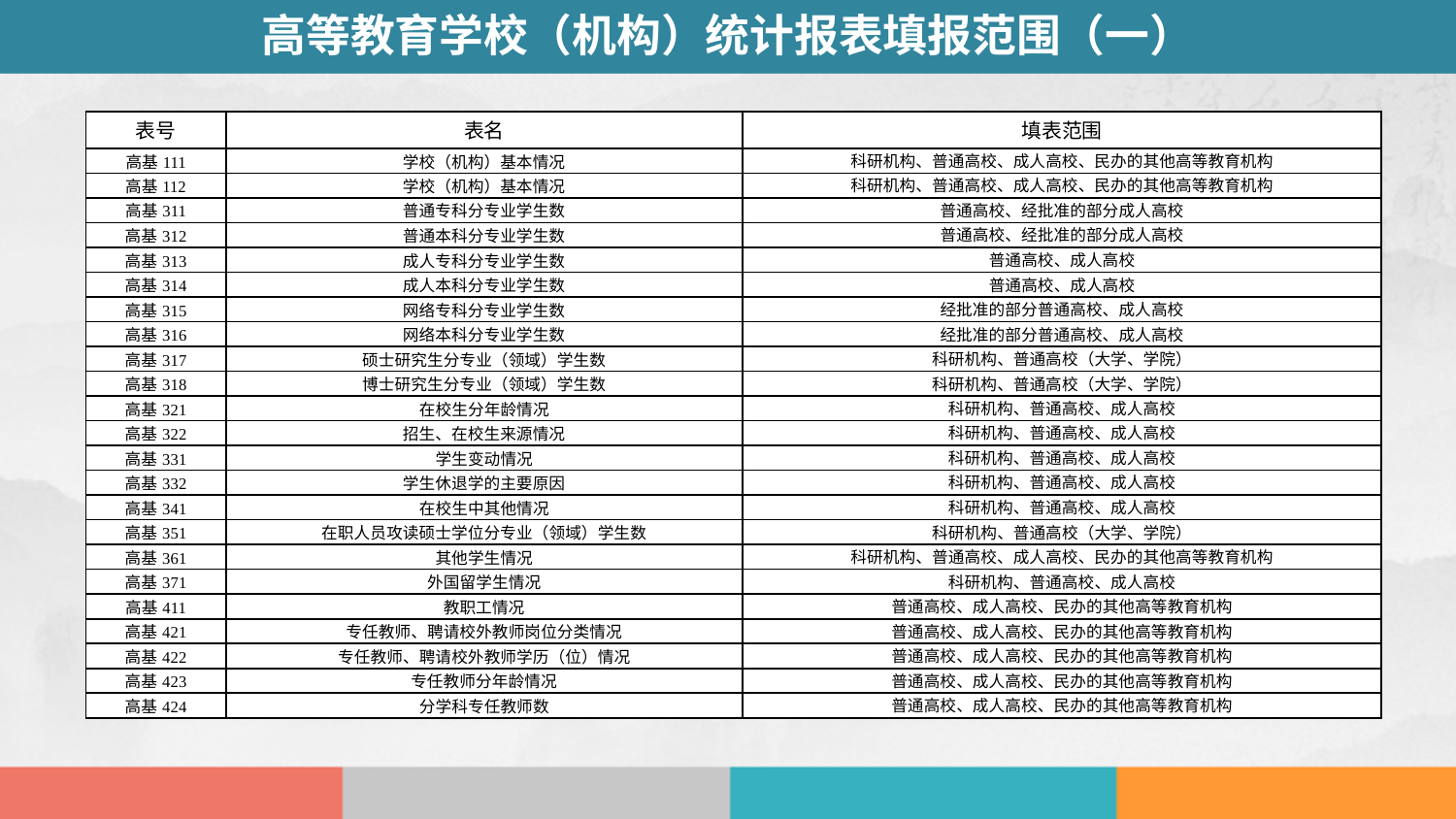

高等教育学校（机构）统计报表填报范围（一）
| 表号 | 表名 | 填表范围 |
| --- | --- | --- |
| 高基111 | 学校（机构）基本情况 | 科研机构、普通高校、成人高校、民办的其他高等教育机构 |
| 高基112 | 学校（机构）基本情况 | 科研机构、普通高校、成人高校、民办的其他高等教育机构 |
| 高基311 | 普通专科分专业学生数 | 普通高校、经批准的部分成人高校 |
| 高基312 | 普通本科分专业学生数 | 普通高校、经批准的部分成人高校 |
| 高基313 | 成人专科分专业学生数 | 普通高校、成人高校 |
| 高基314 | 成人本科分专业学生数 | 普通高校、成人高校 |
| 高基315 | 网络专科分专业学生数 | 经批准的部分普通高校、成人高校 |
| 高基316 | 网络本科分专业学生数 | 经批准的部分普通高校、成人高校 |
| 高基317 | 硕士研究生分专业（领域）学生数 | 科研机构、普通高校（大学、学院） |
| 高基318 | 博士研究生分专业（领域）学生数 | 科研机构、普通高校（大学、学院） |
| 高基321 | 在校生分年龄情况 | 科研机构、普通高校、成人高校 |
| 高基322 | 招生、在校生来源情况 | 科研机构、普通高校、成人高校 |
| 高基331 | 学生变动情况 | 科研机构、普通高校、成人高校 |
| 高基332 | 学生休退学的主要原因 | 科研机构、普通高校、成人高校 |
| 高基341 | 在校生中其他情况 | 科研机构、普通高校、成人高校 |
| 高基351 | 在职人员攻读硕士学位分专业（领域）学生数 | 科研机构、普通高校（大学、学院） |
| 高基361 | 其他学生情况 | 科研机构、普通高校、成人高校、民办的其他高等教育机构 |
| 高基371 | 外国留学生情况 | 科研机构、普通高校、成人高校 |
| 高基411 | 教职工情况 | 普通高校、成人高校、民办的其他高等教育机构 |
| 高基421 | 专任教师、聘请校外教师岗位分类情况 | 普通高校、成人高校、民办的其他高等教育机构 |
| 高基422 | 专任教师、聘请校外教师学历（位）情况 | 普通高校、成人高校、民办的其他高等教育机构 |
| 高基423 | 专任教师分年龄情况 | 普通高校、成人高校、民办的其他高等教育机构 |
| 高基424 | 分学科专任教师数 | 普通高校、成人高校、民办的其他高等教育机构 |